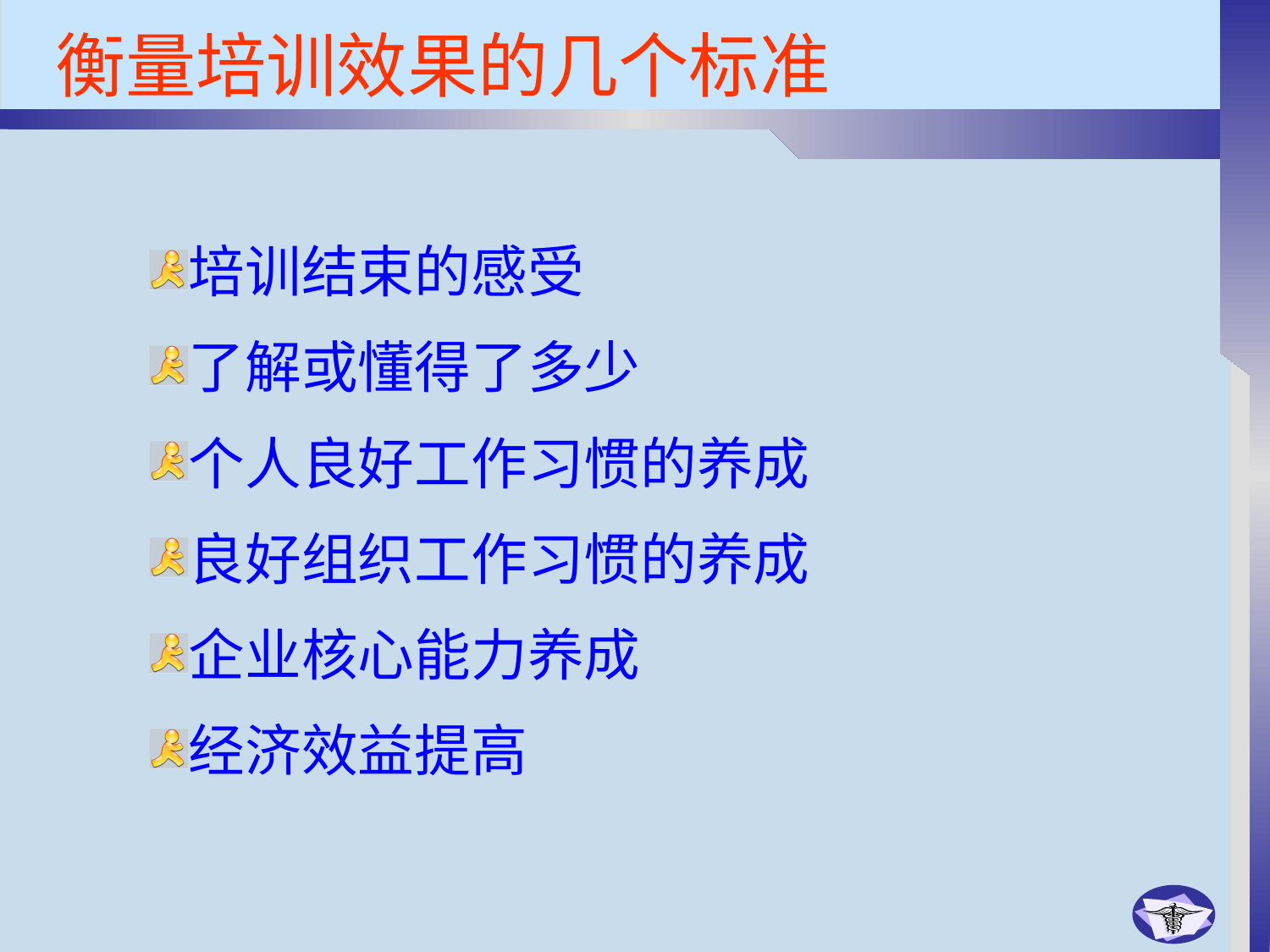

# 衡量培训效果的几个标准
培训结束的感受
了解或懂得了多少
个人良好工作习惯的养成
良好组织工作习惯的养成
企业核心能力养成
经济效益提高